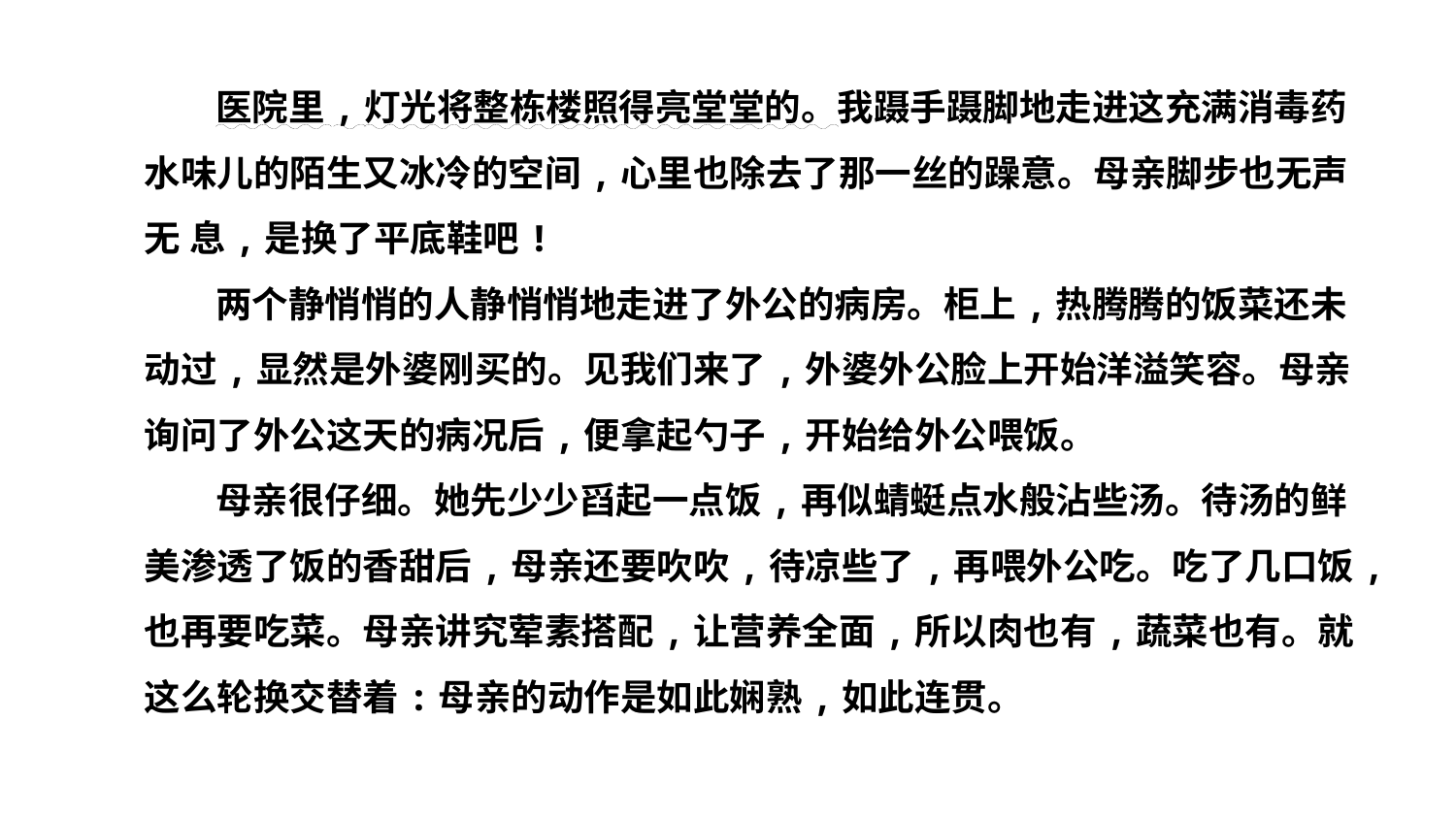

医院里,灯光将整栋楼照得亮堂堂的。我蹑手蹑脚地走进这充满消毒药水味儿的陌生又冰冷的空间,心里也除去了那一丝的躁意。母亲脚步也无声无 息,是换了平底鞋吧!
两个静悄悄的人静悄悄地走进了外公的病房。柜上,热腾腾的饭菜还未动过,显然是外婆刚买的。见我们来了,外婆外公脸上开始洋溢笑容。母亲询问了外公这天的病况后,便拿起勺子,开始给外公喂饭。
母亲很仔细。她先少少舀起一点饭,再似蜻蜓点水般沾些汤。待汤的鲜美渗透了饭的香甜后,母亲还要吹吹,待凉些了,再喂外公吃。吃了几口饭,也再要吃菜。母亲讲究荤素搭配,让营养全面,所以肉也有,蔬菜也有。就这么轮换交替着:母亲的动作是如此娴熟,如此连贯。